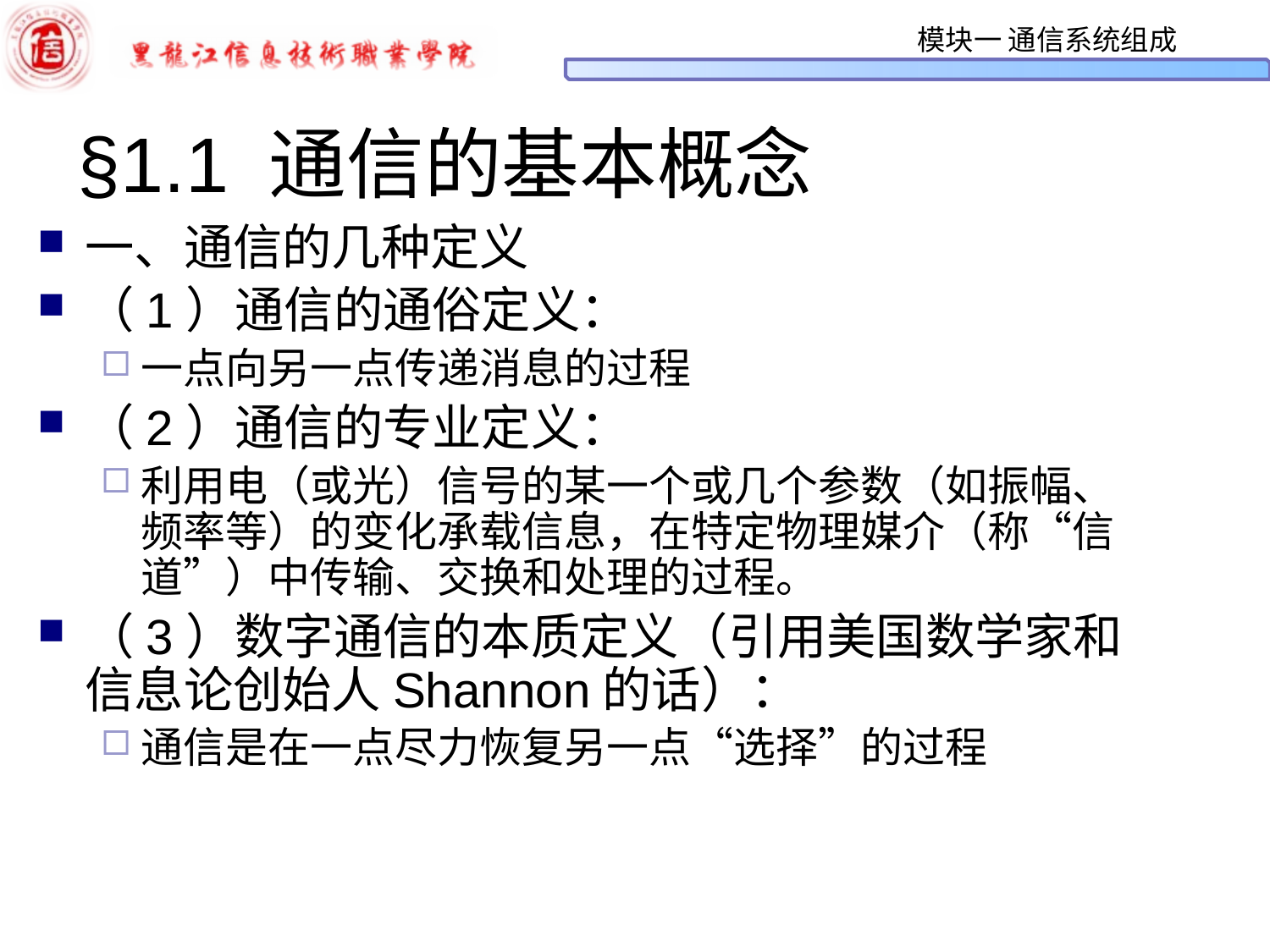

# §1.1 通信的基本概念
一、通信的几种定义
（1）通信的通俗定义：
一点向另一点传递消息的过程
（2）通信的专业定义：
利用电（或光）信号的某一个或几个参数（如振幅、频率等）的变化承载信息，在特定物理媒介（称“信道”）中传输、交换和处理的过程。
（3）数字通信的本质定义（引用美国数学家和信息论创始人Shannon的话）：
通信是在一点尽力恢复另一点“选择”的过程